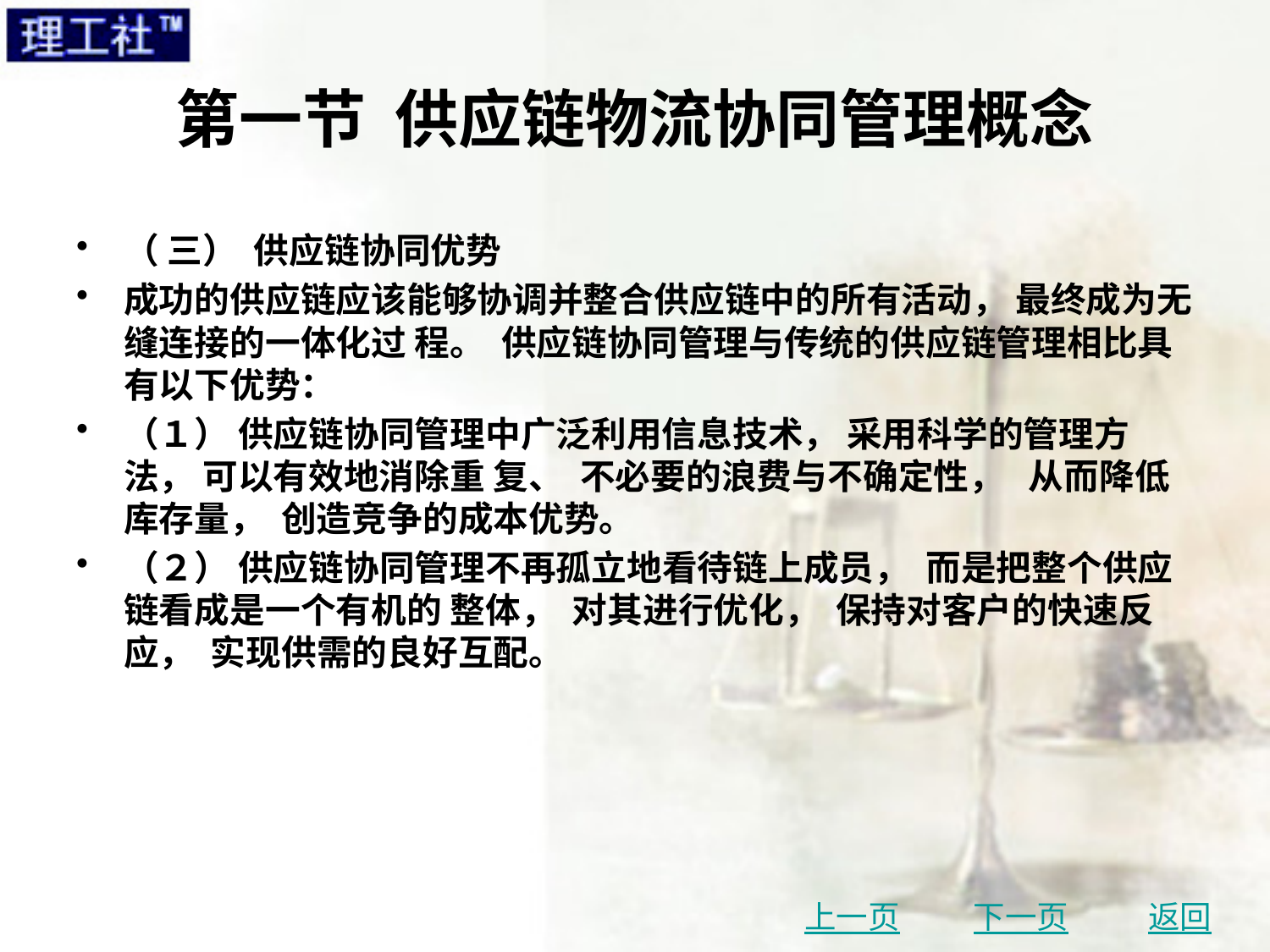

# 第一节  供应链物流协同管理概念
（ 三）  供应链协同优势
成功的供应链应该能够协调并整合供应链中的所有活动， 最终成为无缝连接的一体化过 程。  供应链协同管理与传统的供应链管理相比具有以下优势：
（１） 供应链协同管理中广泛利用信息技术， 采用科学的管理方法， 可以有效地消除重 复、  不必要的浪费与不确定性，   从而降低库存量，  创造竞争的成本优势。
（２） 供应链协同管理不再孤立地看待链上成员，  而是把整个供应链看成是一个有机的 整体，  对其进行优化，  保持对客户的快速反应，  实现供需的良好互配。

上一页
下一页
返回